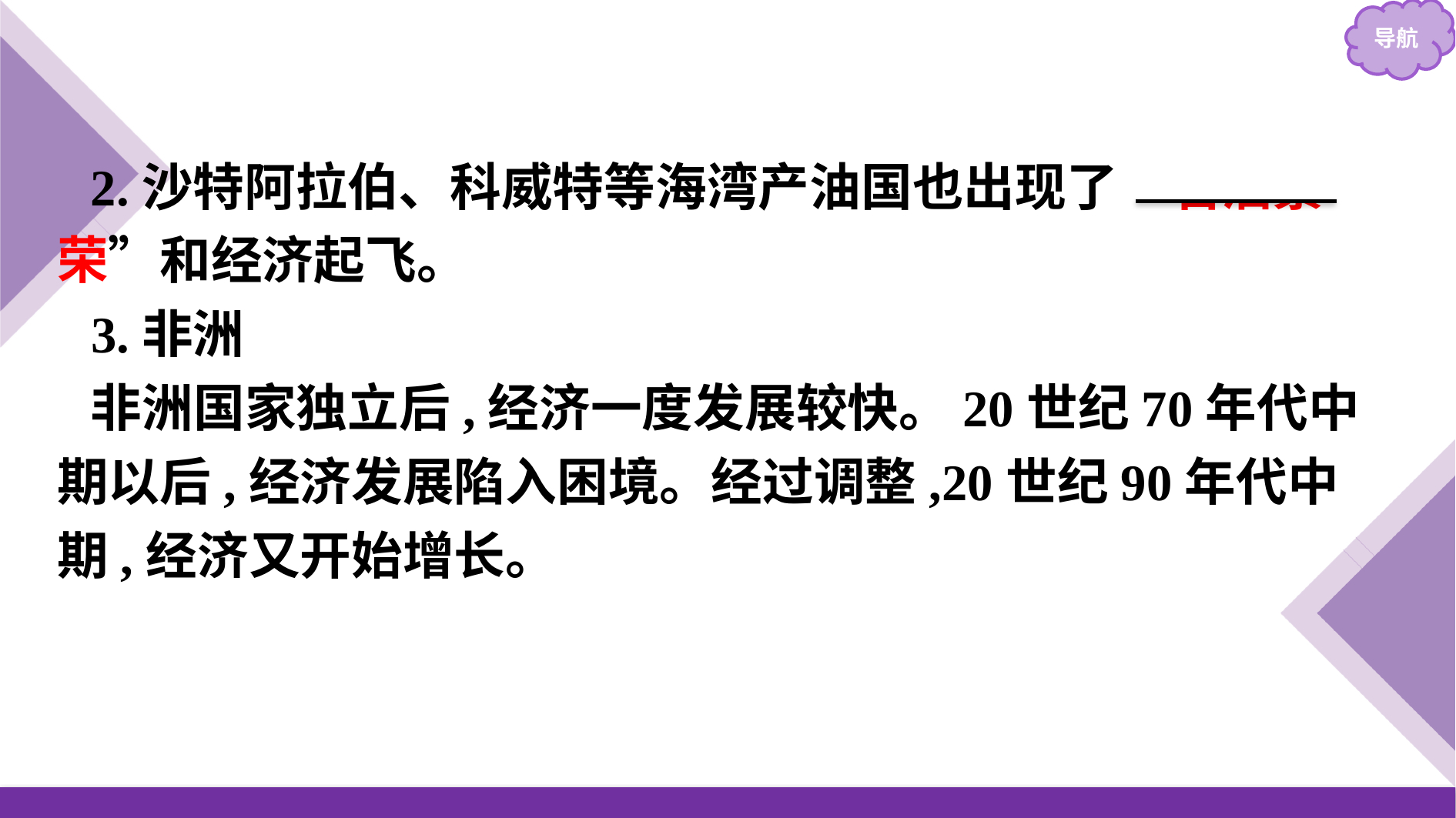

2.沙特阿拉伯、科威特等海湾产油国也出现了“石油繁荣”和经济起飞。
3.非洲
非洲国家独立后,经济一度发展较快。20世纪70年代中期以后,经济发展陷入困境。经过调整,20世纪90年代中期,经济又开始增长。